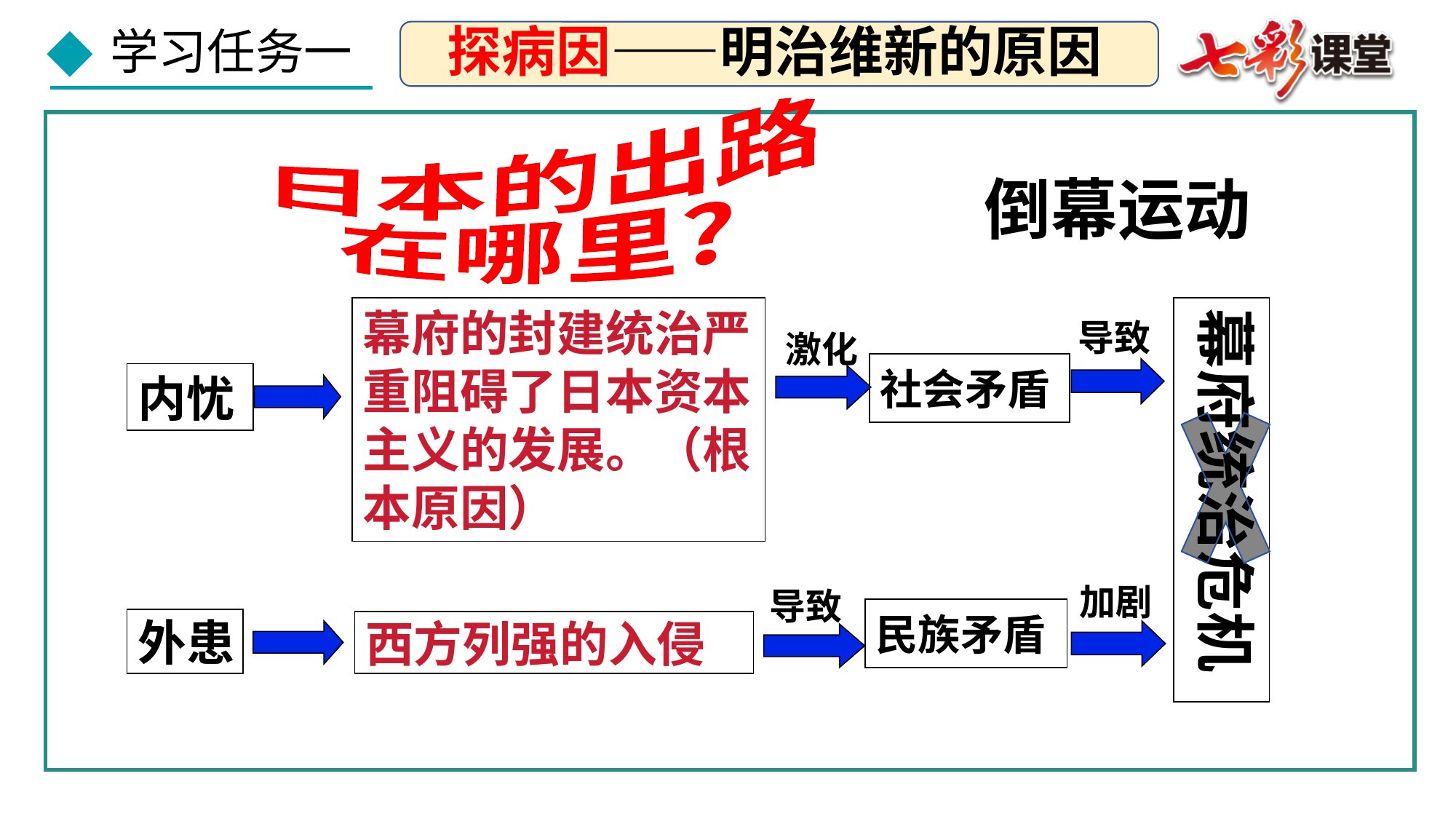

探病因——明治维新的原因

日本的出路
在哪里?
倒幕运动
幕府的封建统治严重阻碍了日本资本主义的发展。（根本原因）
幕府统治危机
导致
激化

社会矛盾

内忧

加剧
导致
民族矛盾
外患
西方列强的入侵